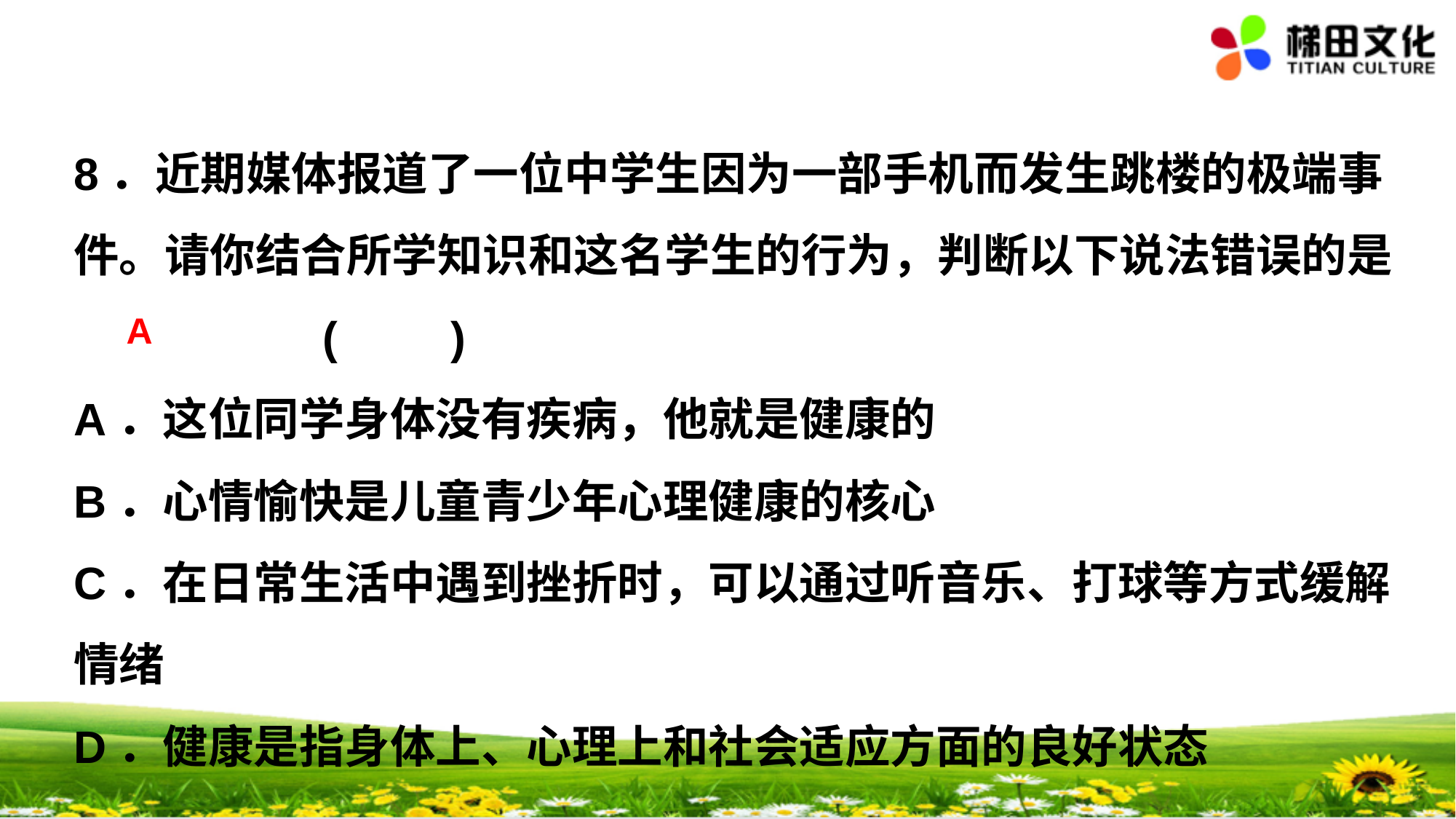

8．近期媒体报道了一位中学生因为一部手机而发生跳楼的极端事件。请你结合所学知识和这名学生的行为，判断以下说法错误的是                         (　　)
A．这位同学身体没有疾病，他就是健康的
B．心情愉快是儿童青少年心理健康的核心
C．在日常生活中遇到挫折时，可以通过听音乐、打球等方式缓解情绪
D．健康是指身体上、心理上和社会适应方面的良好状态
A